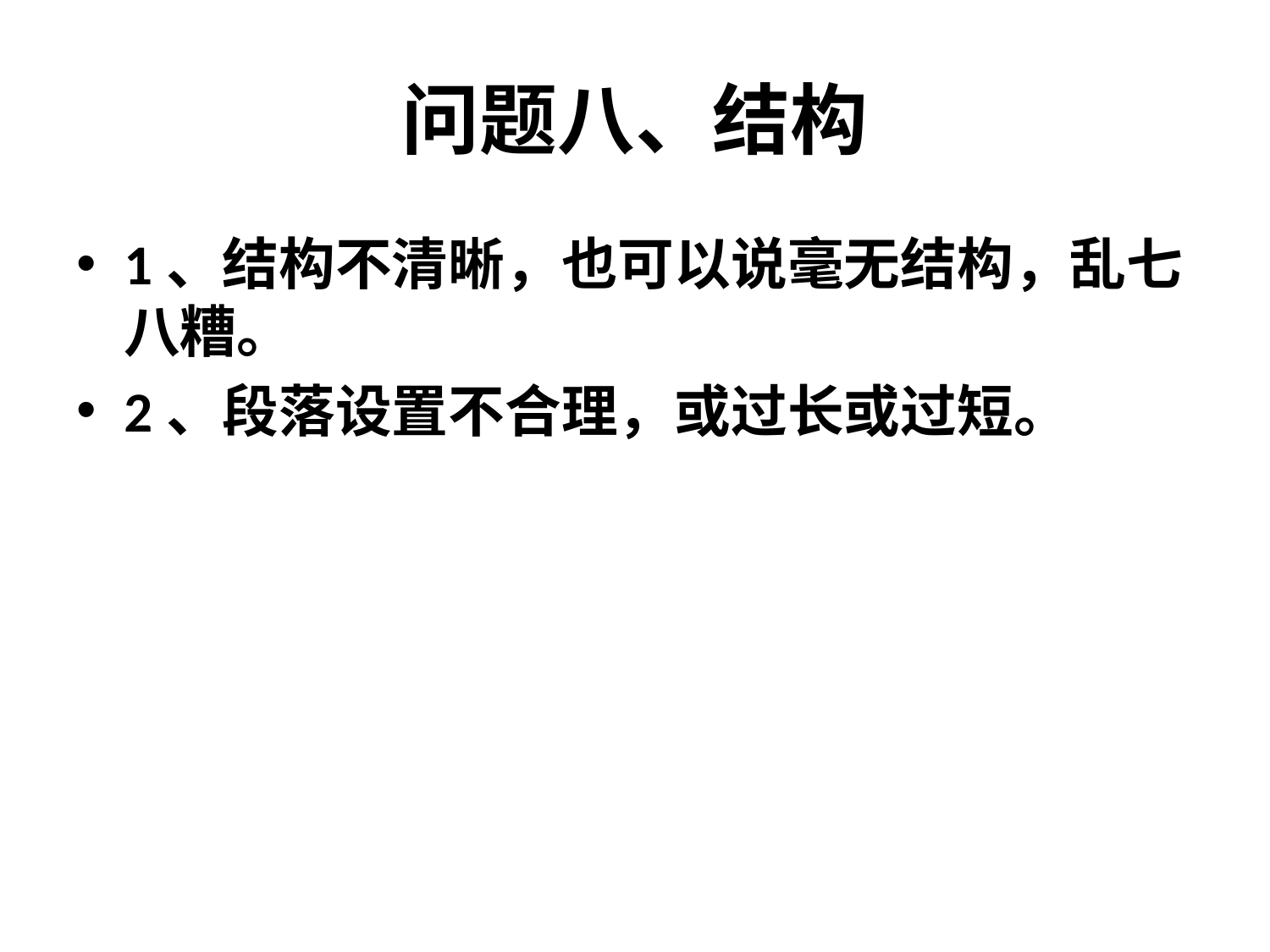

# 问题八、结构
1、结构不清晰，也可以说毫无结构，乱七八糟。
2、段落设置不合理，或过长或过短。